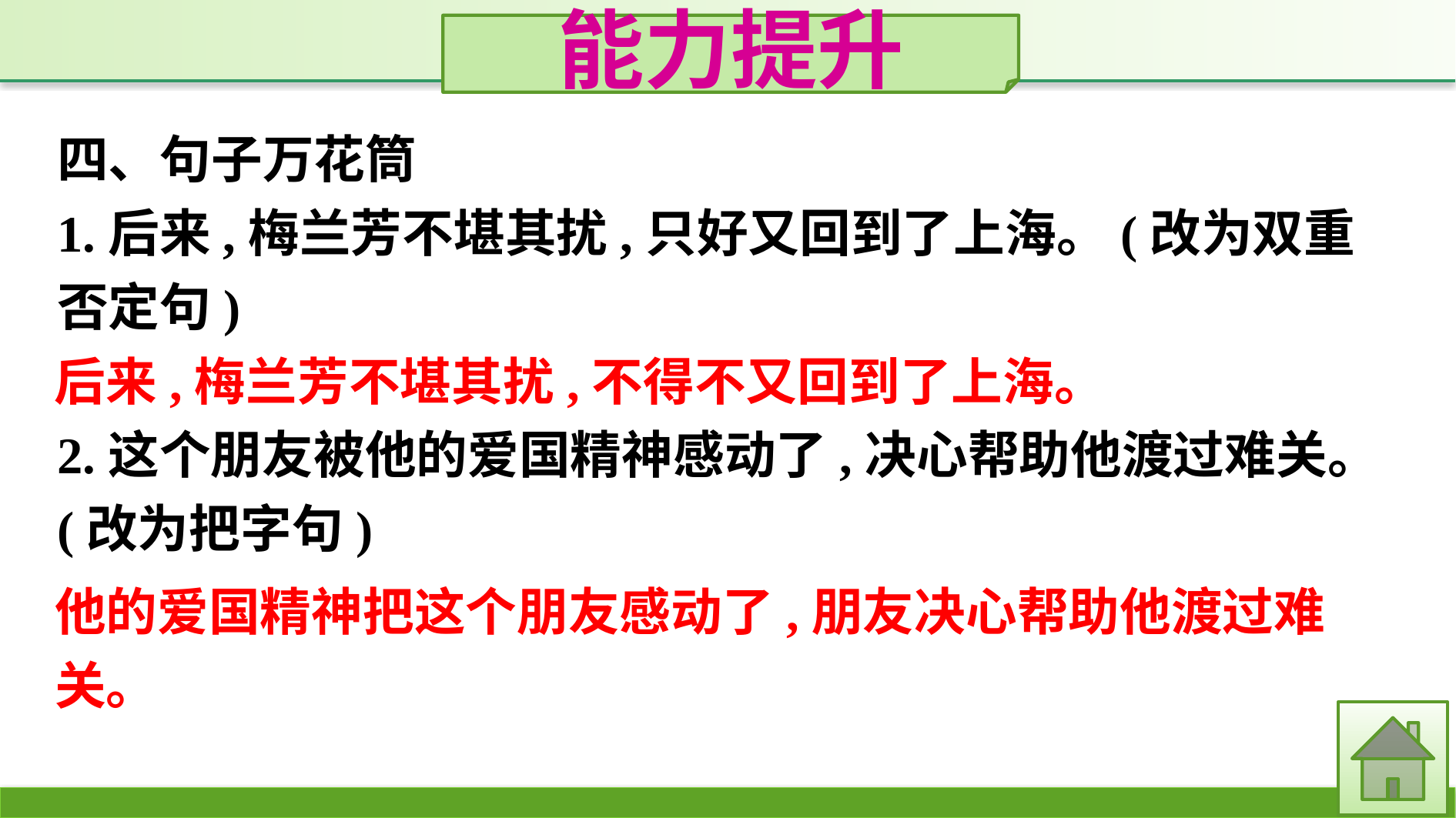

能力提升
四、句子万花筒
1.后来,梅兰芳不堪其扰,只好又回到了上海。(改为双重否定句)

2.这个朋友被他的爱国精神感动了,决心帮助他渡过难关。(改为把字句)
后来,梅兰芳不堪其扰,不得不又回到了上海。
他的爱国精神把这个朋友感动了,朋友决心帮助他渡过难关。